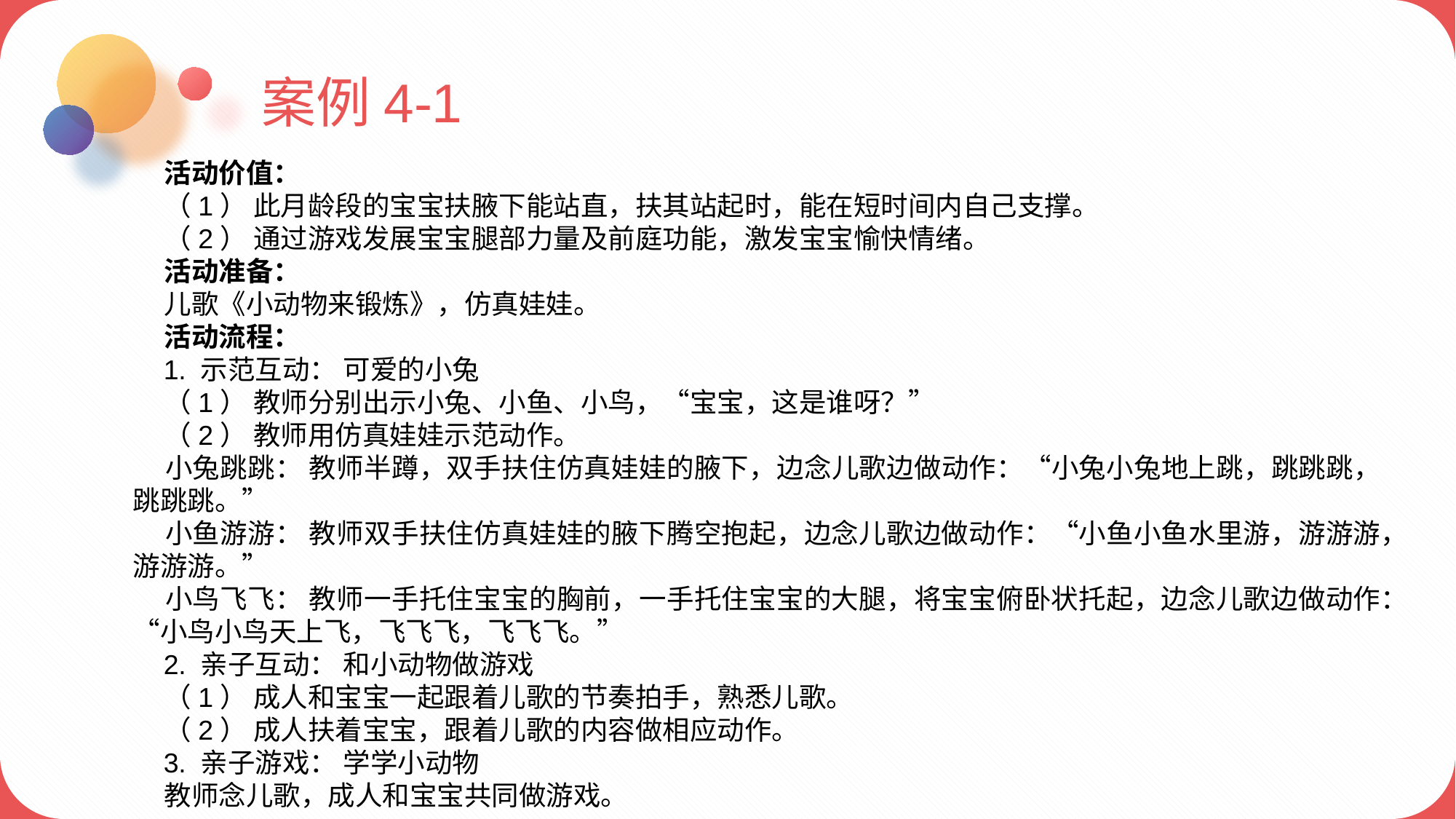

案例4-1
    活动价值：
    （1） 此月龄段的宝宝扶腋下能站直，扶其站起时，能在短时间内自己支撑。
    （2） 通过游戏发展宝宝腿部力量及前庭功能，激发宝宝愉快情绪。
    活动准备：
    儿歌《小动物来锻炼》，仿真娃娃。
    活动流程：
    1. 示范互动： 可爱的小兔
    （1） 教师分别出示小兔、小鱼、小鸟，“宝宝，这是谁呀？”
    （2） 教师用仿真娃娃示范动作。
    小兔跳跳： 教师半蹲，双手扶住仿真娃娃的腋下，边念儿歌边做动作：“小兔小兔地上跳，跳跳跳，跳跳跳。”
    小鱼游游： 教师双手扶住仿真娃娃的腋下腾空抱起，边念儿歌边做动作：“小鱼小鱼水里游，游游游，游游游。”
    小鸟飞飞： 教师一手托住宝宝的胸前，一手托住宝宝的大腿，将宝宝俯卧状托起，边念儿歌边做动作：“小鸟小鸟天上飞，飞飞飞，飞飞飞。”
    2. 亲子互动： 和小动物做游戏
    （1） 成人和宝宝一起跟着儿歌的节奏拍手，熟悉儿歌。
    （2） 成人扶着宝宝，跟着儿歌的内容做相应动作。
    3. 亲子游戏： 学学小动物
    教师念儿歌，成人和宝宝共同做游戏。